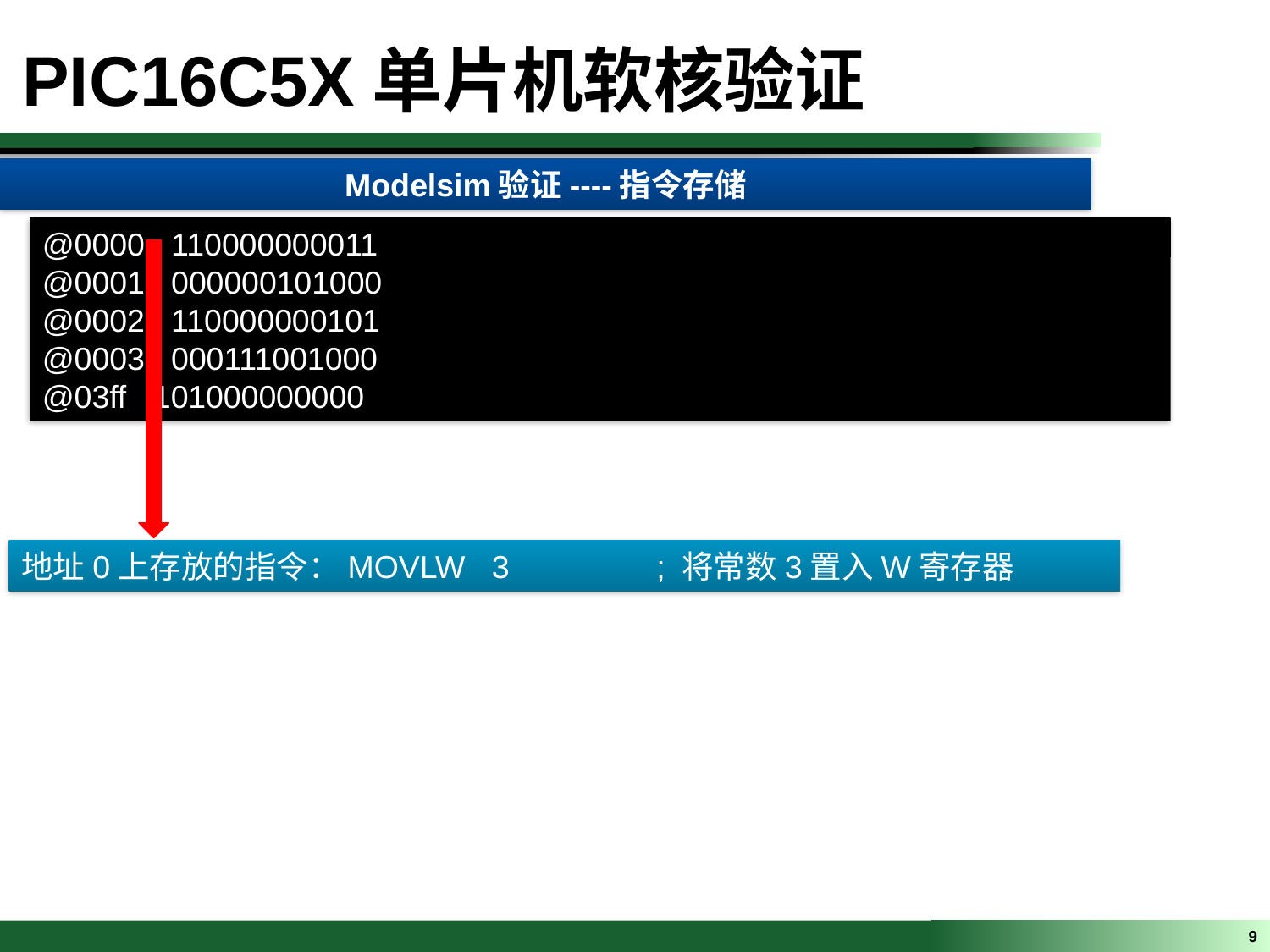

PIC16C5X单片机软核验证
Modelsim验证----指令存储
@0000   110000000011
@0001   000000101000
@0002   110000000101
@0003   000111001000
@03ff   101000000000

地址0上存放的指令：MOVLW   3     	; 将常数3置入W寄存器
9